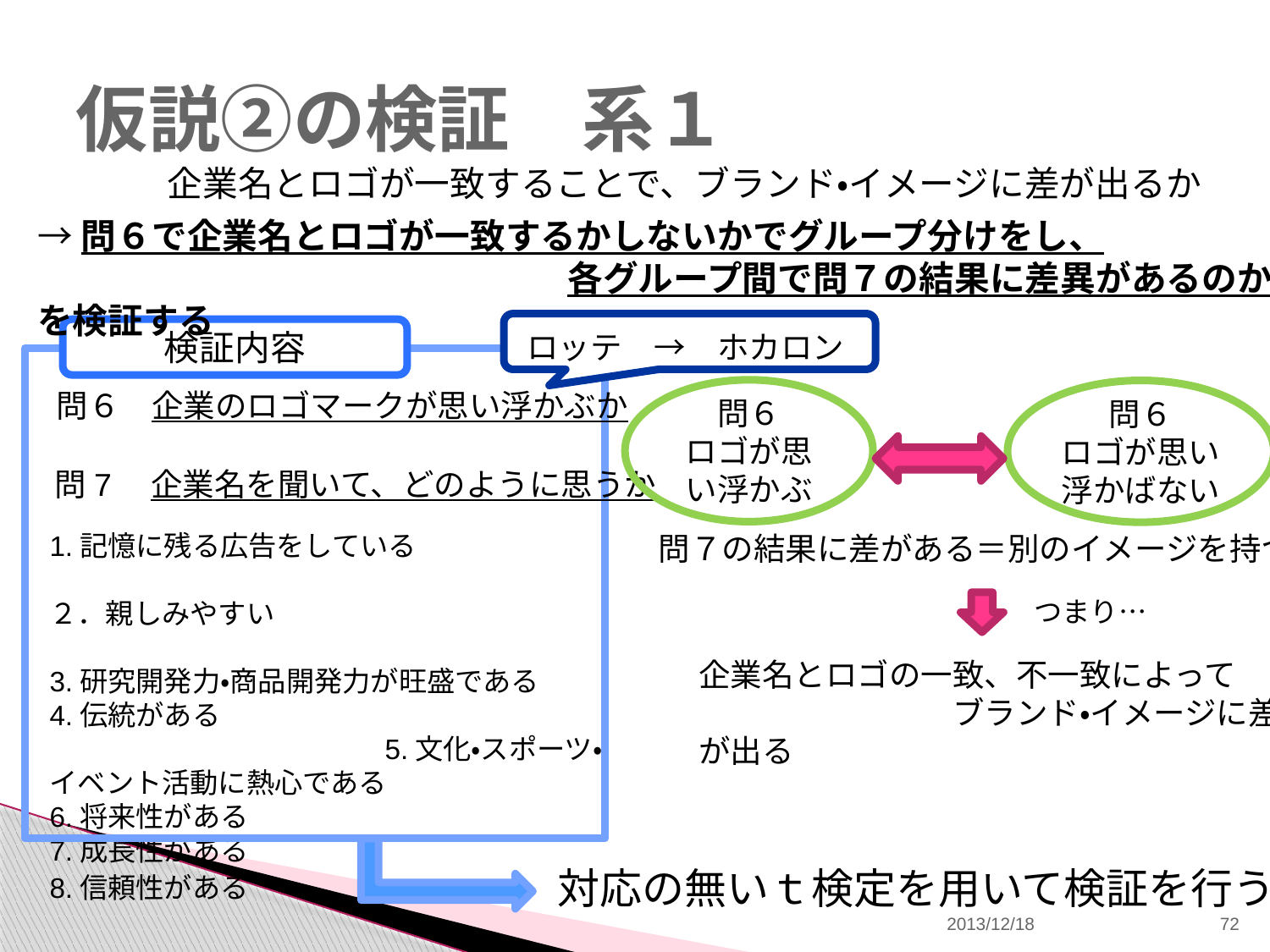

# 仮説②の検証　系１
企業名とロゴが一致することで、ブランド・イメージに差が出るか
→問６で企業名とロゴが一致するかしないかでグループ分けをし、
　　　　　　　　　　　　　　　各グループ間で問７の結果に差異があるのかを検証する

検証内容
ロッテ　→　ホカロン

 問６　企業のロゴマークが思い浮かぶか
問６
ロゴが思い浮かぶ
問６
ロゴが思い浮かばない

問7　企業名を聞いて、どのように思うか

1.記憶に残る広告をしている
２．親しみやすい
3.研究開発力・商品開発力が旺盛である
4.伝統がある　　　　　　　　　　　　　　　　　　                                  5.文化・スポーツ・イベント活動に熱心である
6.将来性がある
7.成長性がある
8.信頼性がある
問７の結果に差がある＝別のイメージを持つ
つまり…

企業名とロゴの一致、不一致によって
　　　　　　　　ブランド・イメージに差が出る

対応の無いｔ検定を用いて検証を行う
2013/12/18
72